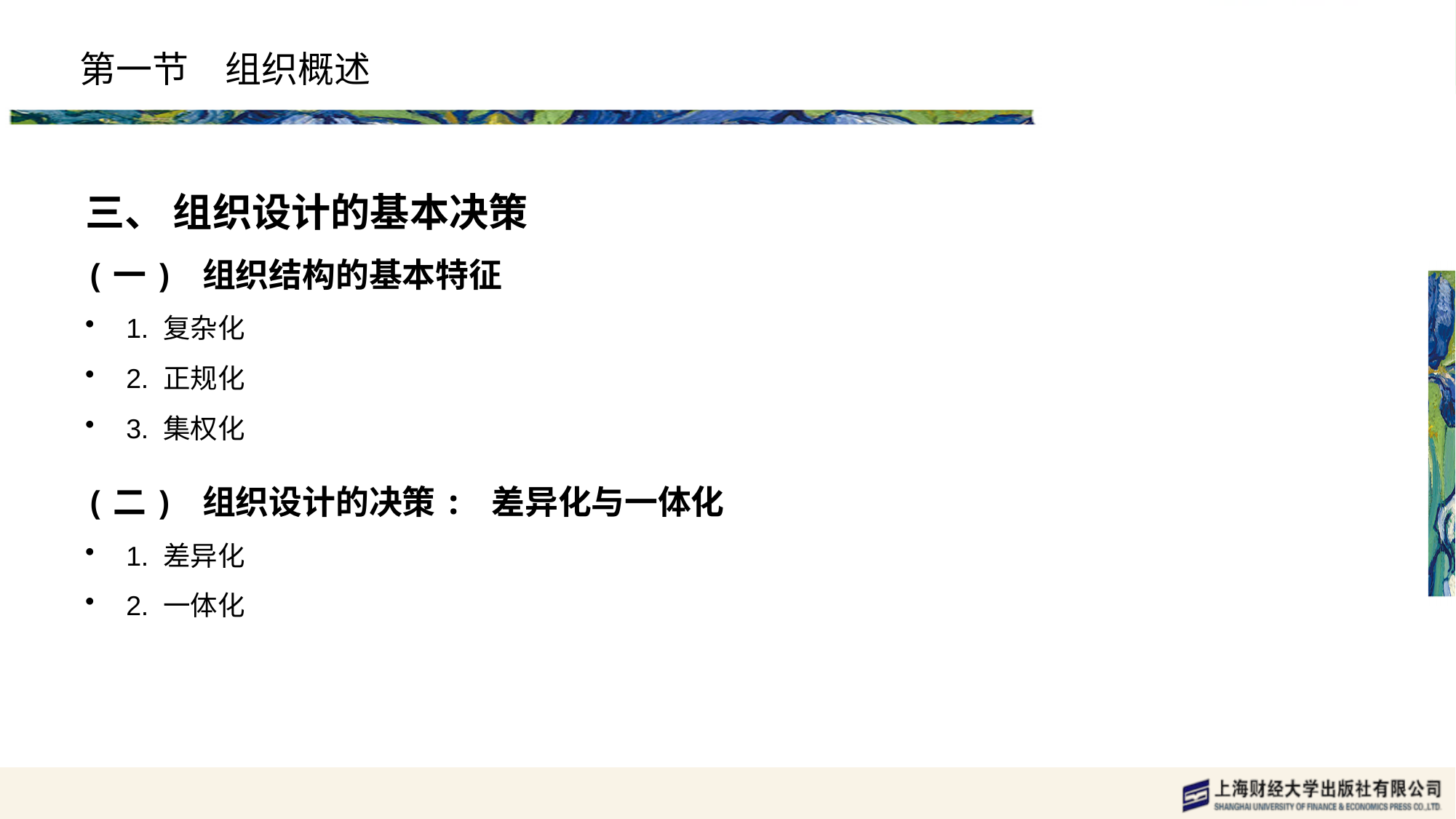

# 第一节　组织概述
三、 组织设计的基本决策
(一) 组织结构的基本特征
1. 复杂化
2. 正规化
3. 集权化
(二) 组织设计的决策: 差异化与一体化
1. 差异化
2. 一体化